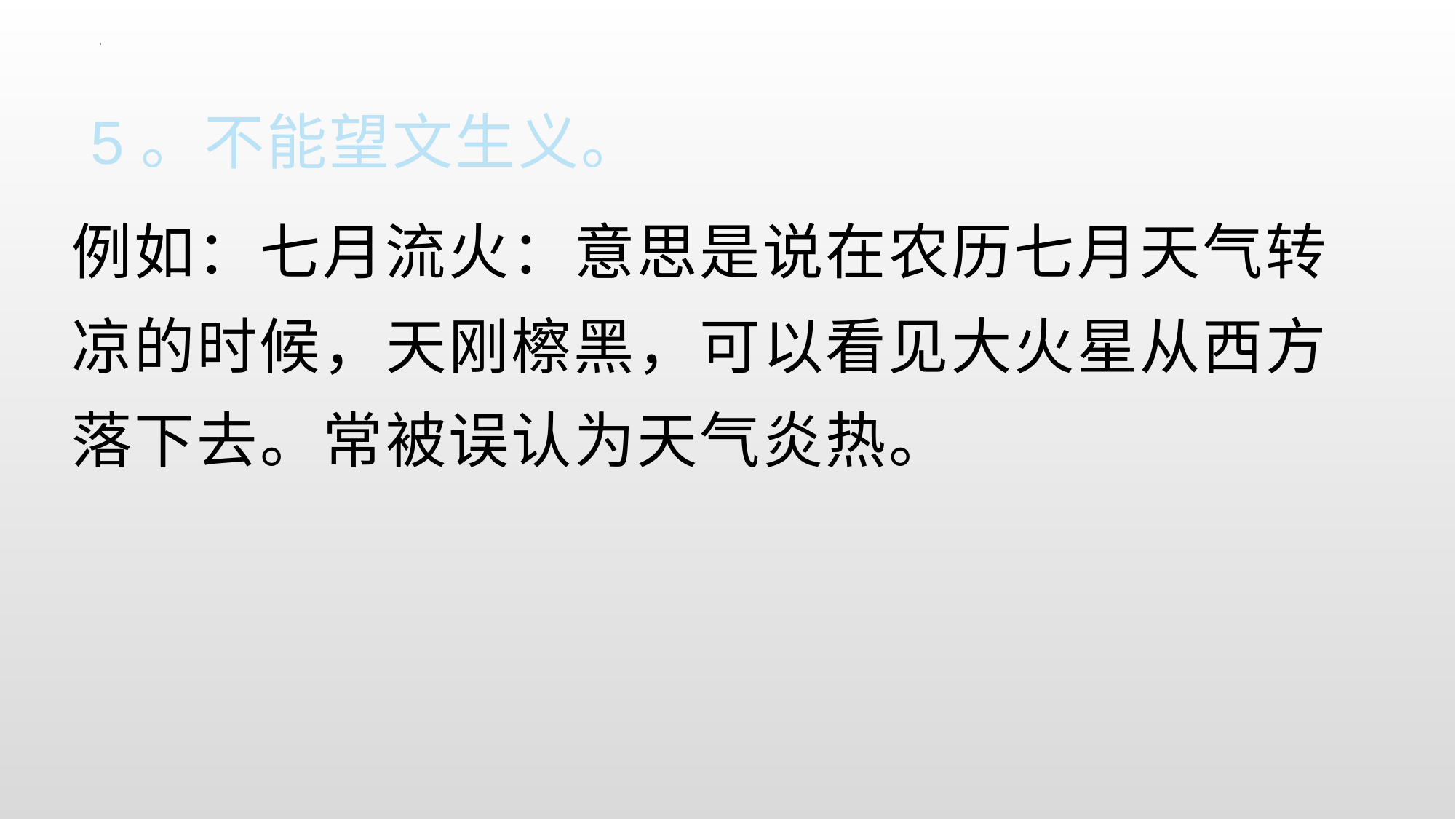

5。不能望文生义。
例如：七月流火：意思是说在农历七月天气转凉的时候，天刚檫黑，可以看见大火星从西方落下去。常被误认为天气炎热。